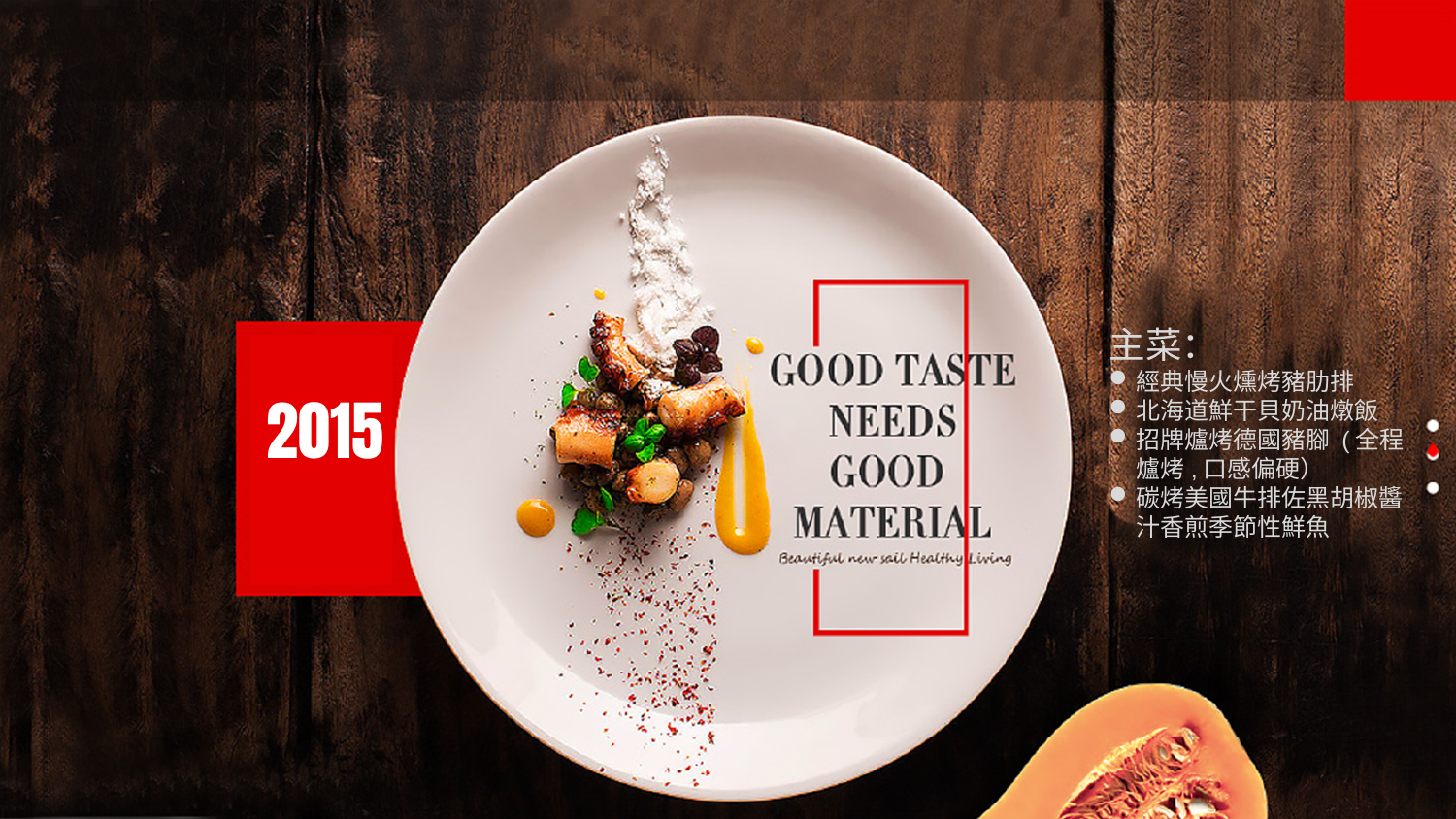

主菜：
經典慢火燻烤豬肋排
北海道鮮干貝奶油燉飯
招牌爐烤德國豬腳 (全程爐烤,口感偏硬）
碳烤美國牛排佐黑胡椒醬汁香煎季節性鮮魚
2015